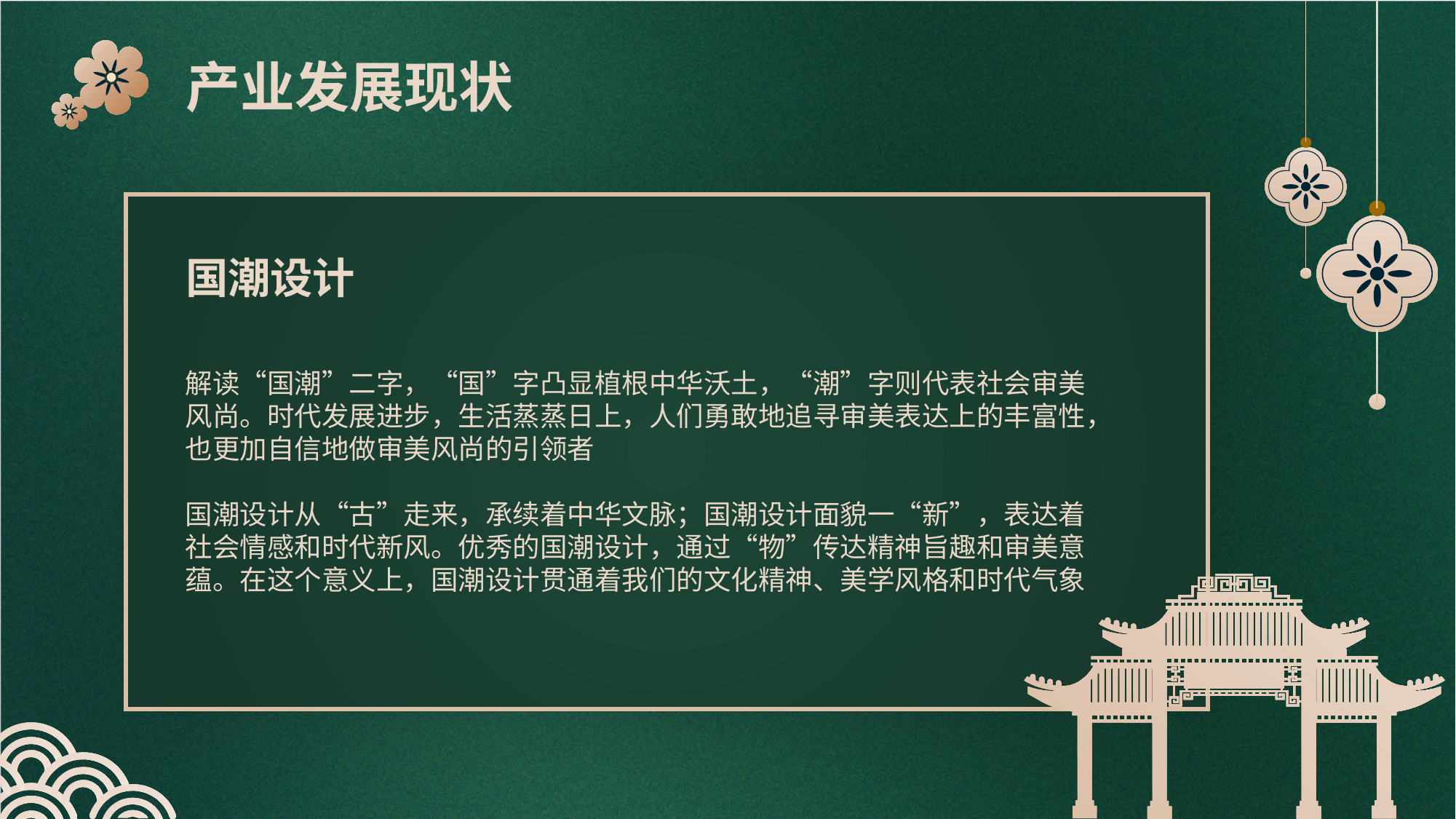

产业发展现状

国潮设计
解读“国潮”二字，“国”字凸显植根中华沃土，“潮”字则代表社会审美风尚。时代发展进步，生活蒸蒸日上，人们勇敢地追寻审美表达上的丰富性，也更加自信地做审美风尚的引领者

国潮设计从“古”走来，承续着中华文脉；国潮设计面貌一“新”，表达着社会情感和时代新风。优秀的国潮设计，通过“物”传达精神旨趣和审美意蕴。在这个意义上，国潮设计贯通着我们的文化精神、美学风格和时代气象